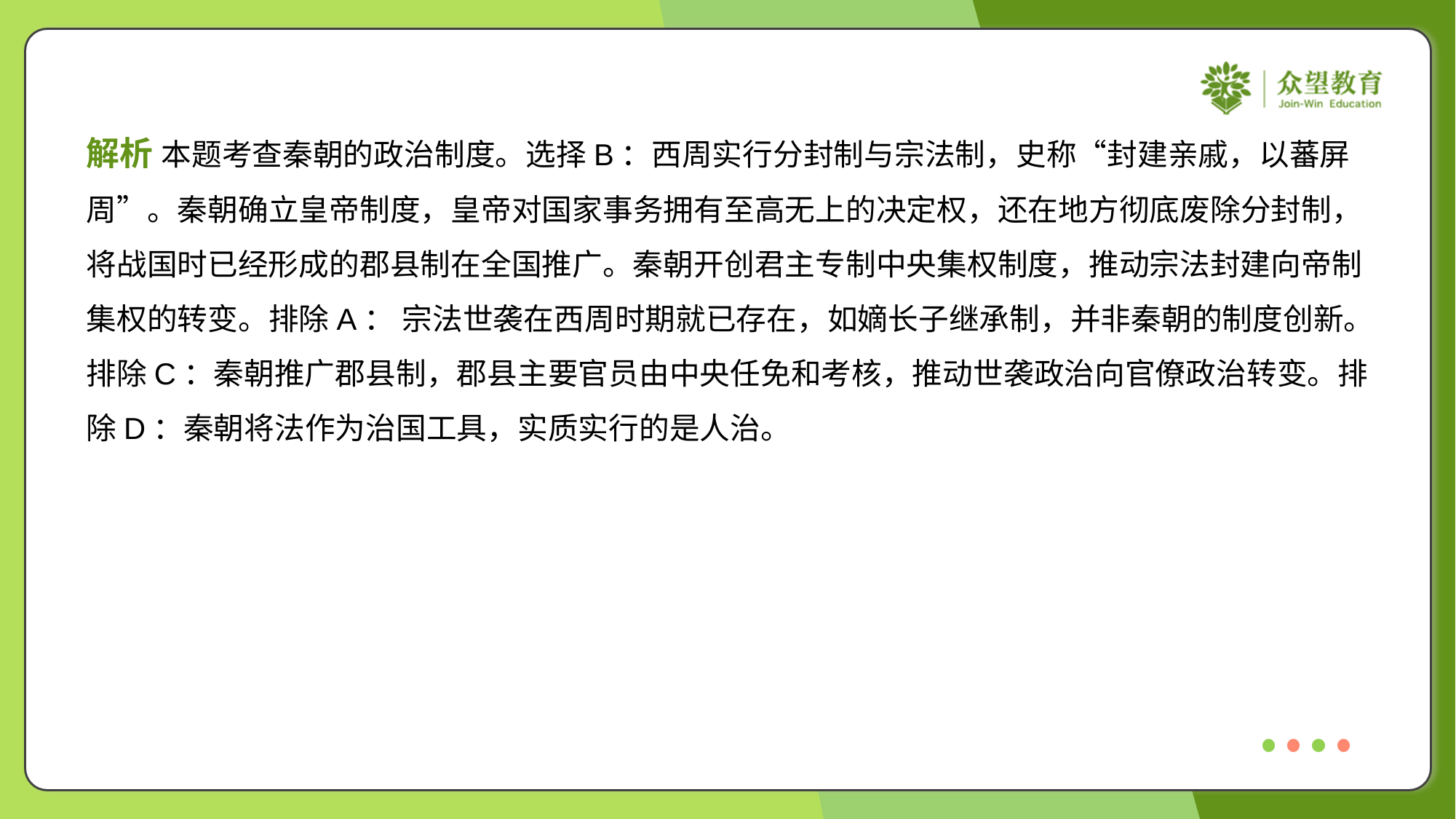

解析 本题考查秦朝的政治制度。选择B：西周实行分封制与宗法制，史称“封建亲戚，以蕃屏
周”。秦朝确立皇帝制度，皇帝对国家事务拥有至高无上的决定权，还在地方彻底废除分封制，
将战国时已经形成的郡县制在全国推广。秦朝开创君主专制中央集权制度，推动宗法封建向帝制
集权的转变。排除A： 宗法世袭在西周时期就已存在，如嫡长子继承制，并非秦朝的制度创新。
排除C：秦朝推广郡县制，郡县主要官员由中央任免和考核，推动世袭政治向官僚政治转变。排
除D：秦朝将法作为治国工具，实质实行的是人治。